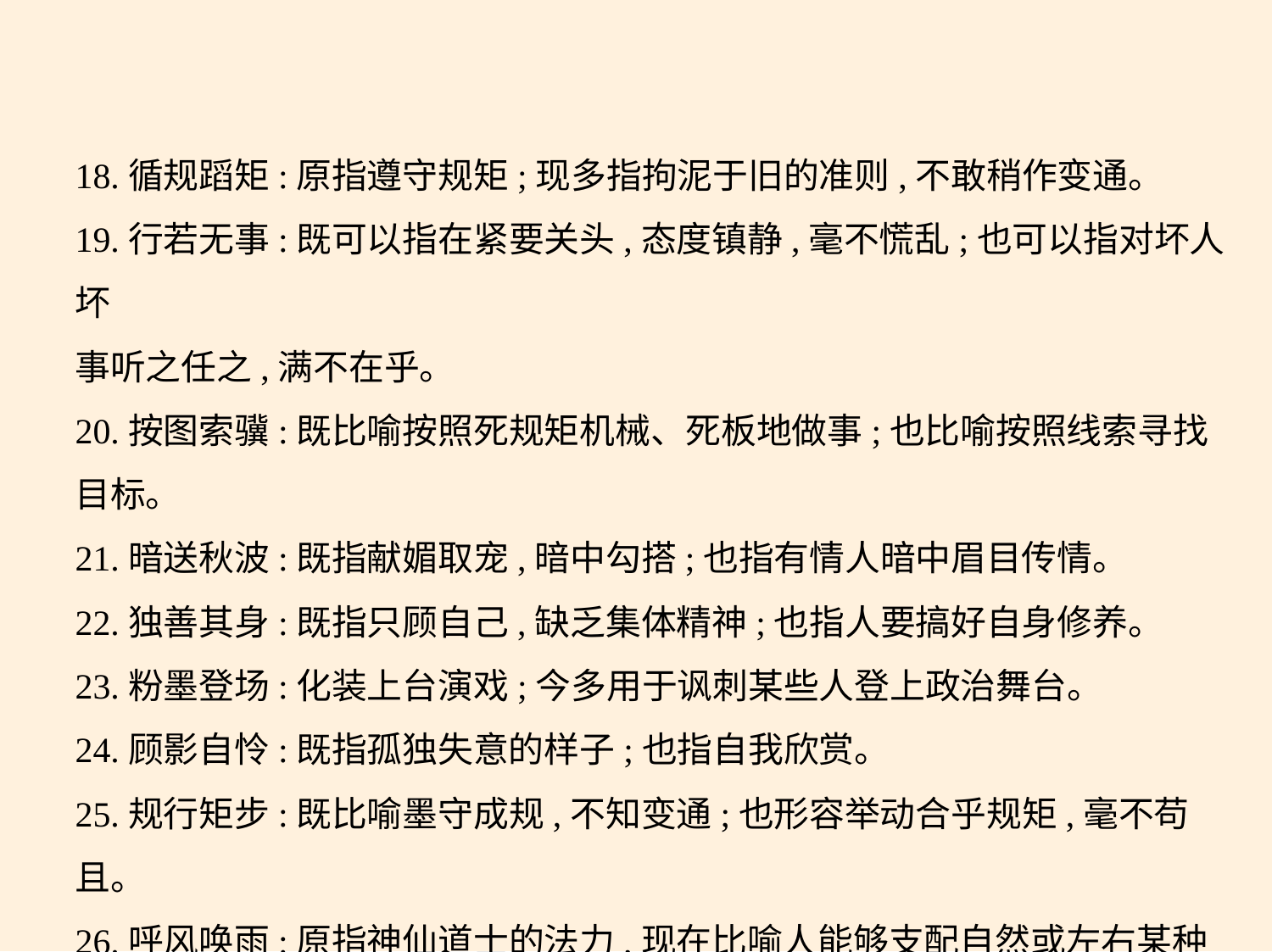

18.循规蹈矩:原指遵守规矩;现多指拘泥于旧的准则,不敢稍作变通。
19.行若无事:既可以指在紧要关头,态度镇静,毫不慌乱;也可以指对坏人坏
事听之任之,满不在乎。
20.按图索骥:既比喻按照死规矩机械、死板地做事;也比喻按照线索寻找
目标。
21.暗送秋波:既指献媚取宠,暗中勾搭;也指有情人暗中眉目传情。
22.独善其身:既指只顾自己,缺乏集体精神;也指人要搞好自身修养。
23.粉墨登场:化装上台演戏;今多用于讽刺某些人登上政治舞台。
24.顾影自怜:既指孤独失意的样子;也指自我欣赏。
25.规行矩步:既比喻墨守成规,不知变通;也形容举动合乎规矩,毫不苟且。
26.呼风唤雨:原指神仙道士的法力,现在比喻人能够支配自然或左右某种
局面;有时也比喻进行煽动性的活动。